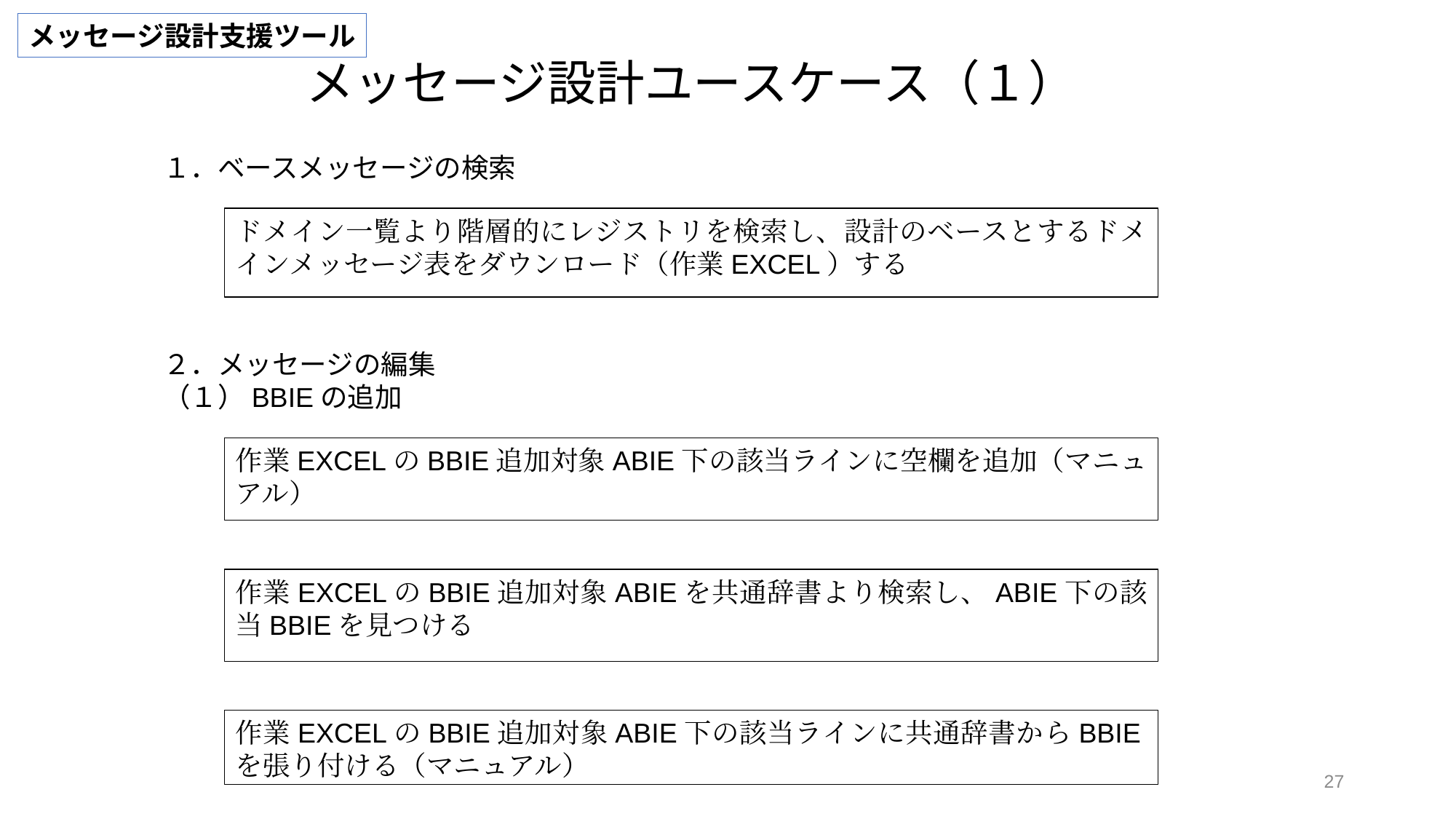

作業EXCELのBBIE追加対象ABIE下の該当ラインに空欄を追加（マニュアル）
作業EXCELのBBIE追加対象ABIEを共通辞書より検索し、ABIE下の該当BBIEを見つける
作業EXCELのBBIE追加対象ABIE下の該当ラインに共通辞書からBBIEを張り付ける（マニュアル）

メッセージ設計支援ツール
メッセージ設計ユースケース（１）

１．ベースメッセージの検索

２．メッセージの編集
（１）BBIEの追加

ドメイン一覧より階層的にレジストリを検索し、設計のベースとするドメインメッセージ表をダウンロード（作業EXCEL）する
作業EXCELのBBIE追加対象ABIE下の該当ラインに空欄を追加（マニュアル）
作業EXCELのBBIE追加対象ABIEを共通辞書より検索し、ABIE下の該当BBIEを見つける
作業EXCELのBBIE追加対象ABIE下の該当ラインに共通辞書からBBIEを張り付ける（マニュアル）
27